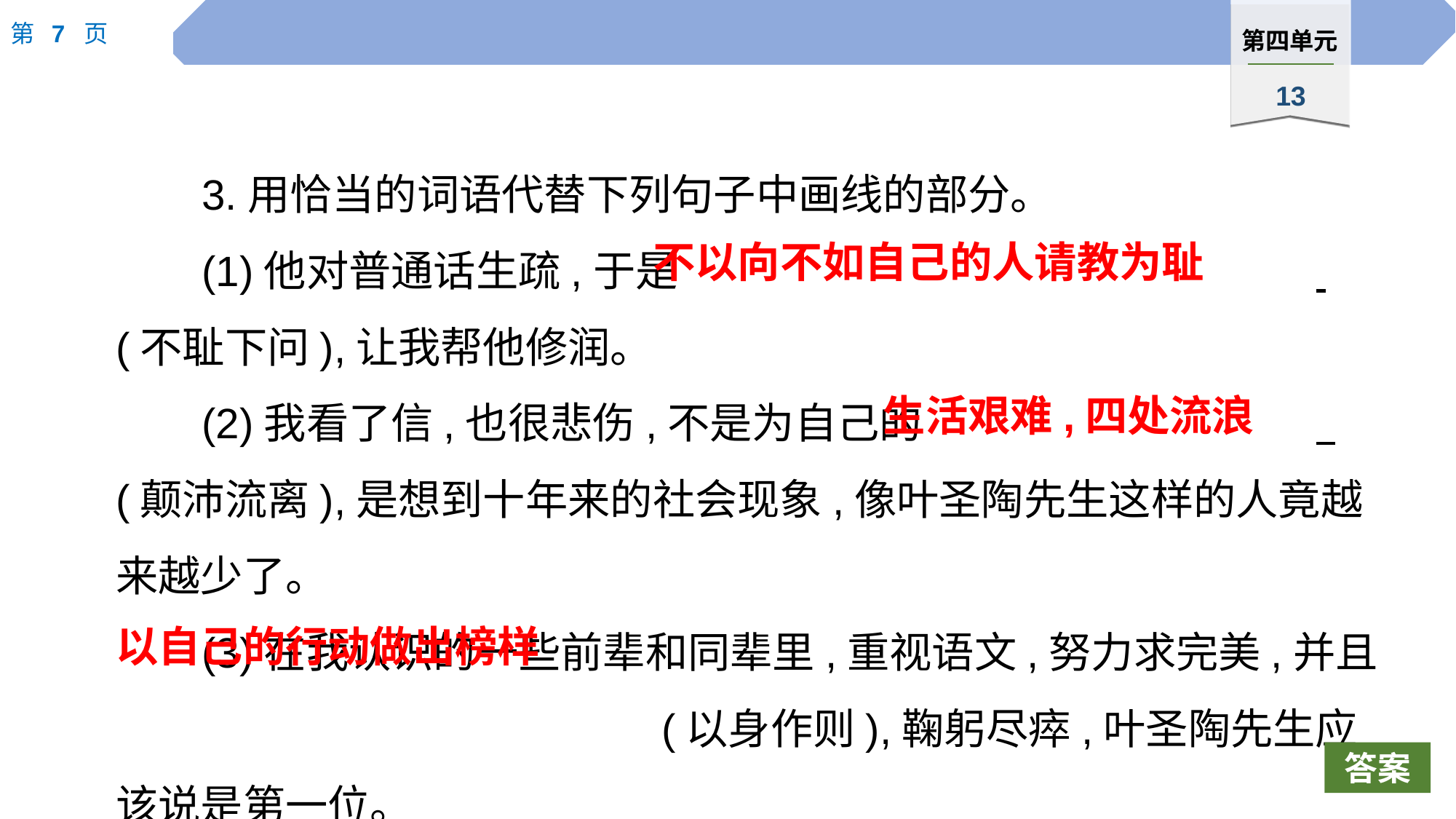

3.用恰当的词语代替下列句子中画线的部分。
(1)他对普通话生疏,于是						  (不耻下问),让我帮他修润。
(2)我看了信,也很悲伤,不是为自己的				   (颠沛流离),是想到十年来的社会现象,像叶圣陶先生这样的人竟越来越少了。
(3)在我认识的一些前辈和同辈里,重视语文,努力求完美,并且					(以身作则),鞠躬尽瘁,叶圣陶先生应该说是第一位。
不以向不如自己的人请教为耻
生活艰难,四处流浪
以自己的行动做出榜样
答案